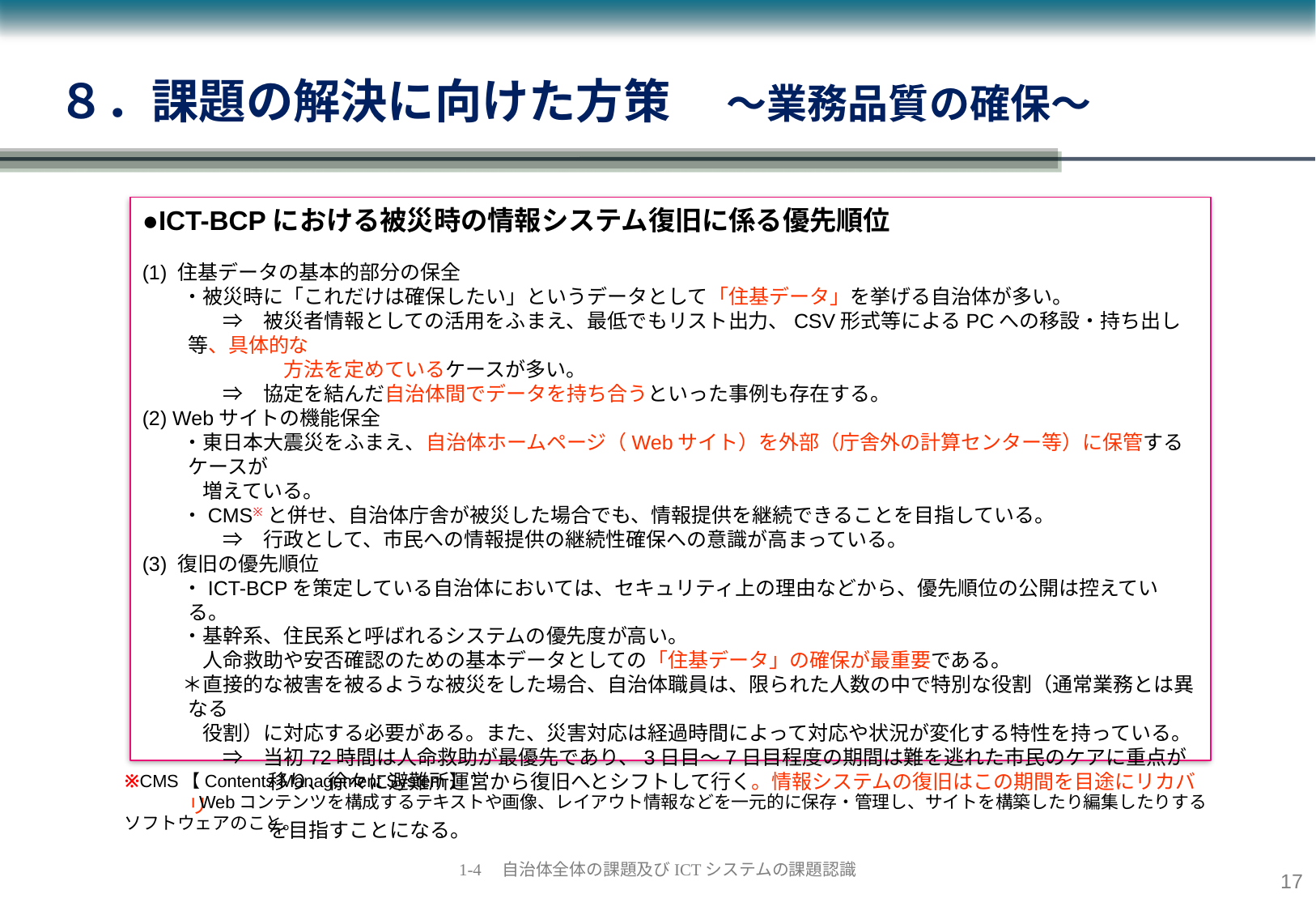

８．課題の解決に向けた方策　 ～業務品質の確保～

●ICT-BCPにおける被災時の情報システム復旧に係る優先順位

(1) 住基データの基本的部分の保全
　　・被災時に「これだけは確保したい」というデータとして「住基データ」を挙げる自治体が多い。
　　　　⇒　被災者情報としての活用をふまえ、最低でもリスト出力、CSV形式等によるPCへの移設・持ち出し等、具体的な
　　　　　　　方法を定めているケースが多い。
　　　　⇒　協定を結んだ自治体間でデータを持ち合うといった事例も存在する。
(2) Webサイトの機能保全
　　・東日本大震災をふまえ、自治体ホームページ（Webサイト）を外部（庁舎外の計算センター等）に保管するケースが
　　　増えている。
　　・CMS※と併せ、自治体庁舎が被災した場合でも、情報提供を継続できることを目指している。
　　　　⇒　行政として、市民への情報提供の継続性確保への意識が高まっている。
(3) 復旧の優先順位
　　・ICT-BCPを策定している自治体においては、セキュリティ上の理由などから、優先順位の公開は控えている。
　　・基幹系、住民系と呼ばれるシステムの優先度が高い。
　　　人命救助や安否確認のための基本データとしての「住基データ」の確保が最重要である。
　　＊直接的な被害を被るような被災をした場合、自治体職員は、限られた人数の中で特別な役割（通常業務とは異なる
　　　役割）に対応する必要がある。また、災害対応は経過時間によって対応や状況が変化する特性を持っている。
　　　　⇒　当初72時間は人命救助が最優先であり、3日目～7日目程度の期間は難を逃れた市民のケアに重点が
　　　　　　 移り、徐々に避難所運営から復旧へとシフトして行く。情報システムの復旧はこの期間を目途にリカバリ
　　　　　　 を目指すことになる。
※CMS【Contents Management System】：
　　　　Webコンテンツを構成するテキストや画像、レイアウト情報などを一元的に保存・管理し、サイトを構築したり編集したりするソフトウェアのこと。
17
1-4　自治体全体の課題及びICTシステムの課題認識